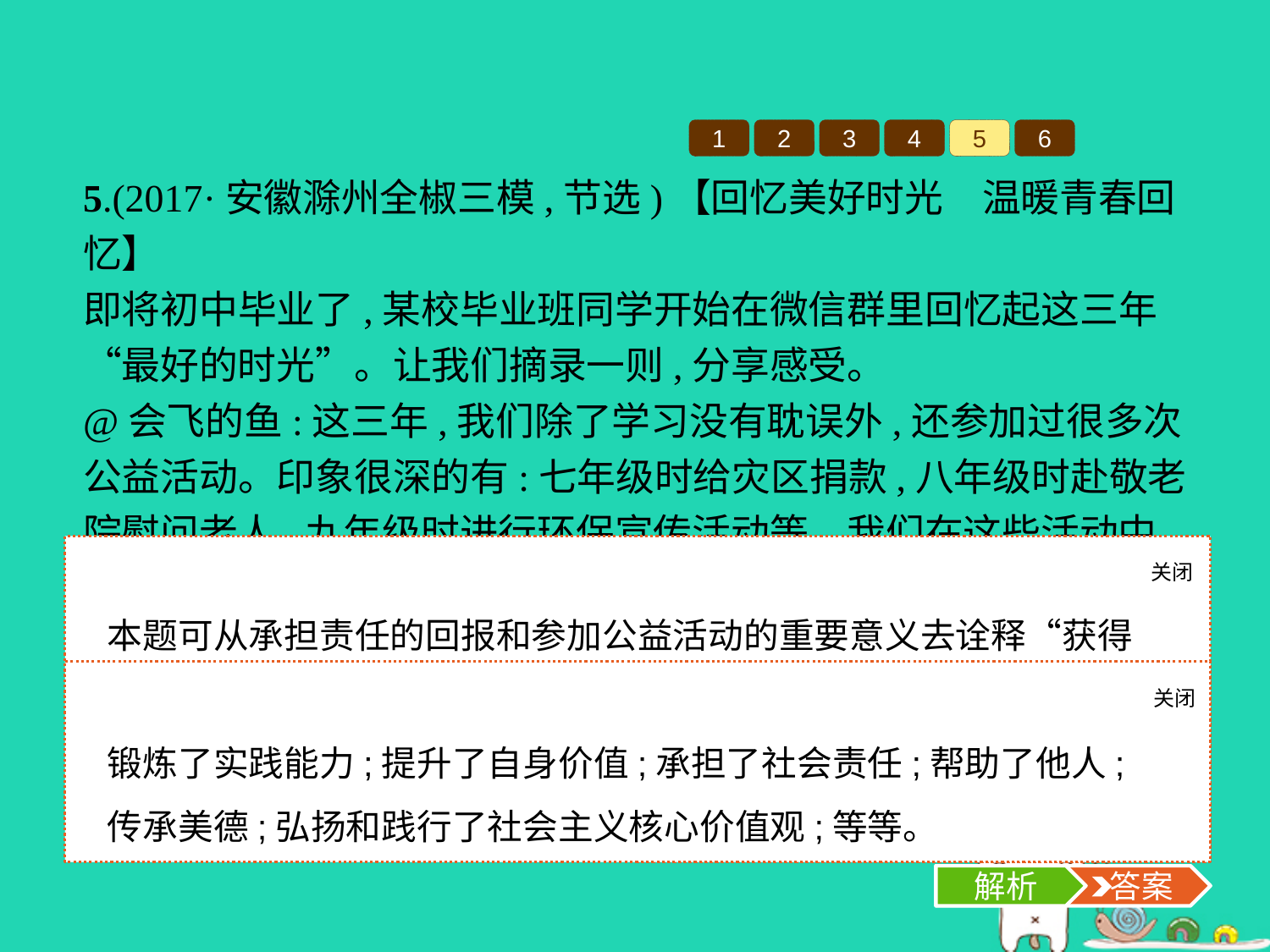

1
2
3
4
5
6
5.(2017·安徽滁州全椒三模,节选)【回忆美好时光　温暖青春回忆】
即将初中毕业了,某校毕业班同学开始在微信群里回忆起这三年“最好的时光”。让我们摘录一则,分享感受。
@会飞的鱼:这三年,我们除了学习没有耽误外,还参加过很多次公益活动。印象很深的有:七年级时给灾区捐款,八年级时赴敬老院慰问老人,九年级时进行环保宣传活动等。我们在这些活动中携手成长,有许多“获得感”……
参与这些公益行动,会有哪些方面的“获得感”?

关闭
解析

本题可从承担责任的回报和参加公益活动的重要意义去诠释“获得感”。

关闭
解析
  答案

锻炼了实践能力;提升了自身价值;承担了社会责任;帮助了他人;传承美德;弘扬和践行了社会主义核心价值观;等等。
解析
  答案